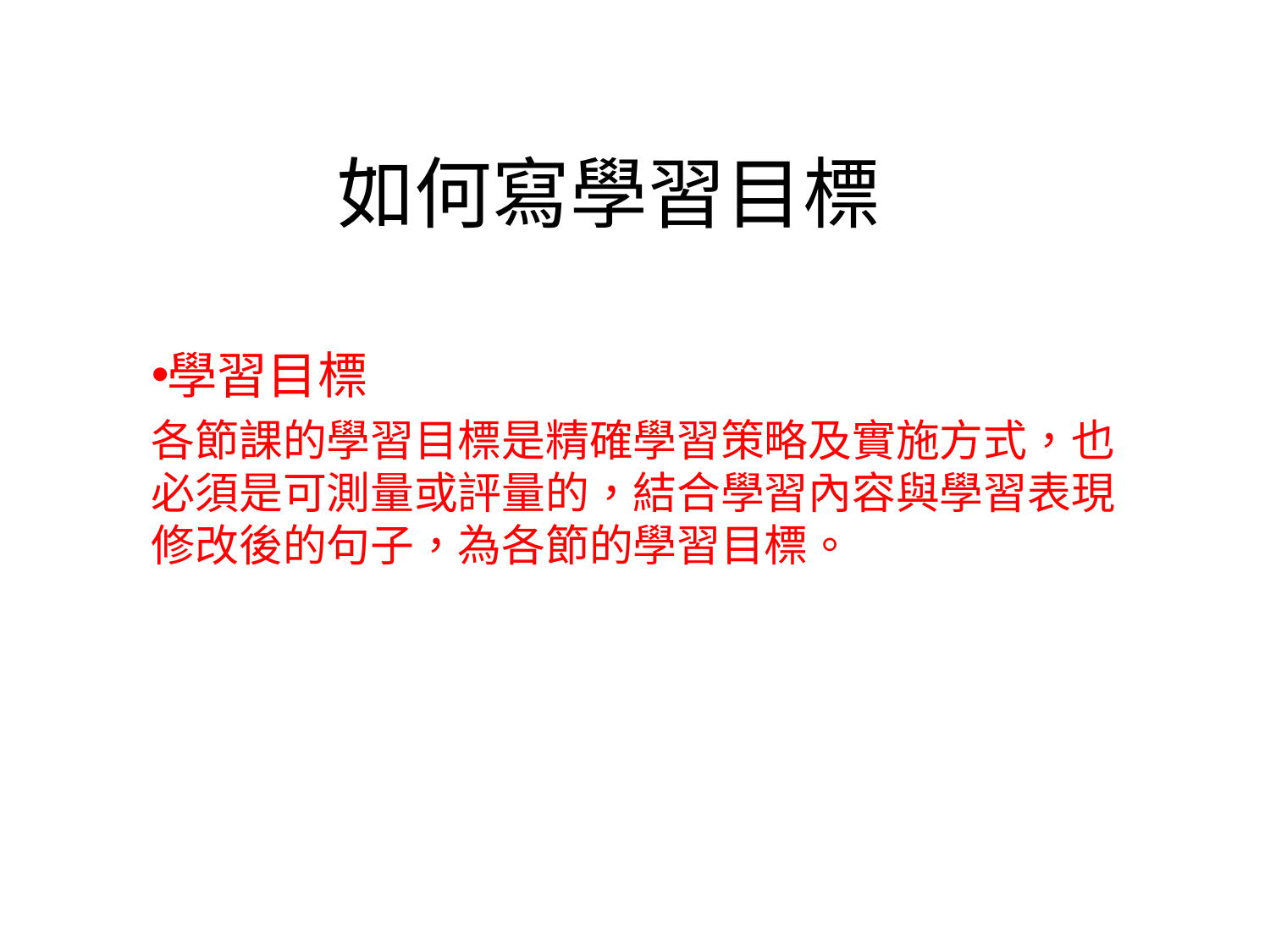

# 如何寫學習目標
學習目標
各節課的學習目標是精確學習策略及實施方式，也必須是可測量或評量的，結合學習內容與學習表現修改後的句子，為各節的學習目標。